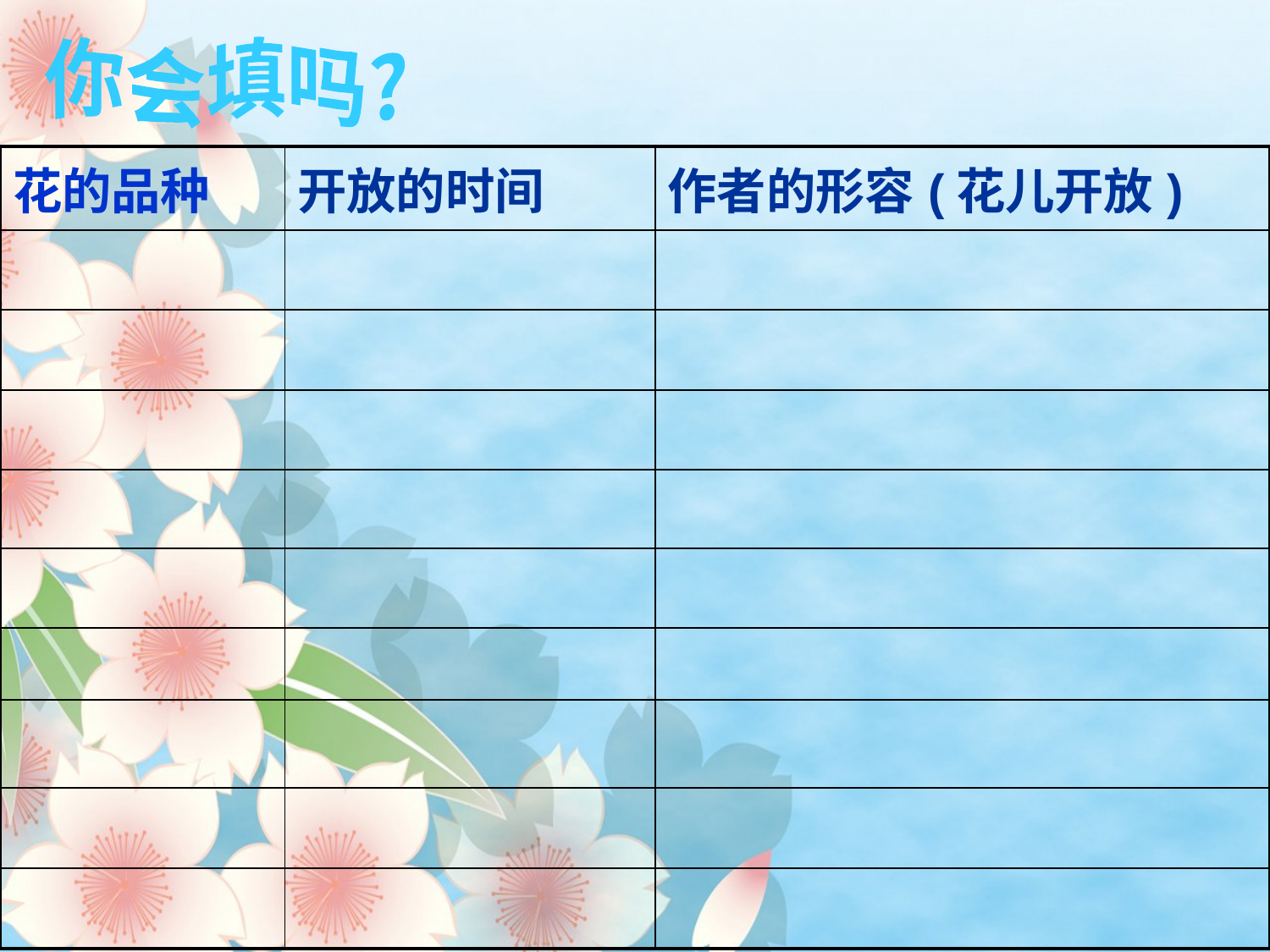

你会填吗?
| 花的品种 | 开放的时间 | 作者的形容(花儿开放) |
| --- | --- | --- |
|  |  |  |
|  |  |  |
|  |  |  |
|  |  |  |
|  |  |  |
|  |  |  |
|  |  |  |
|  |  |  |
|  |  |  |